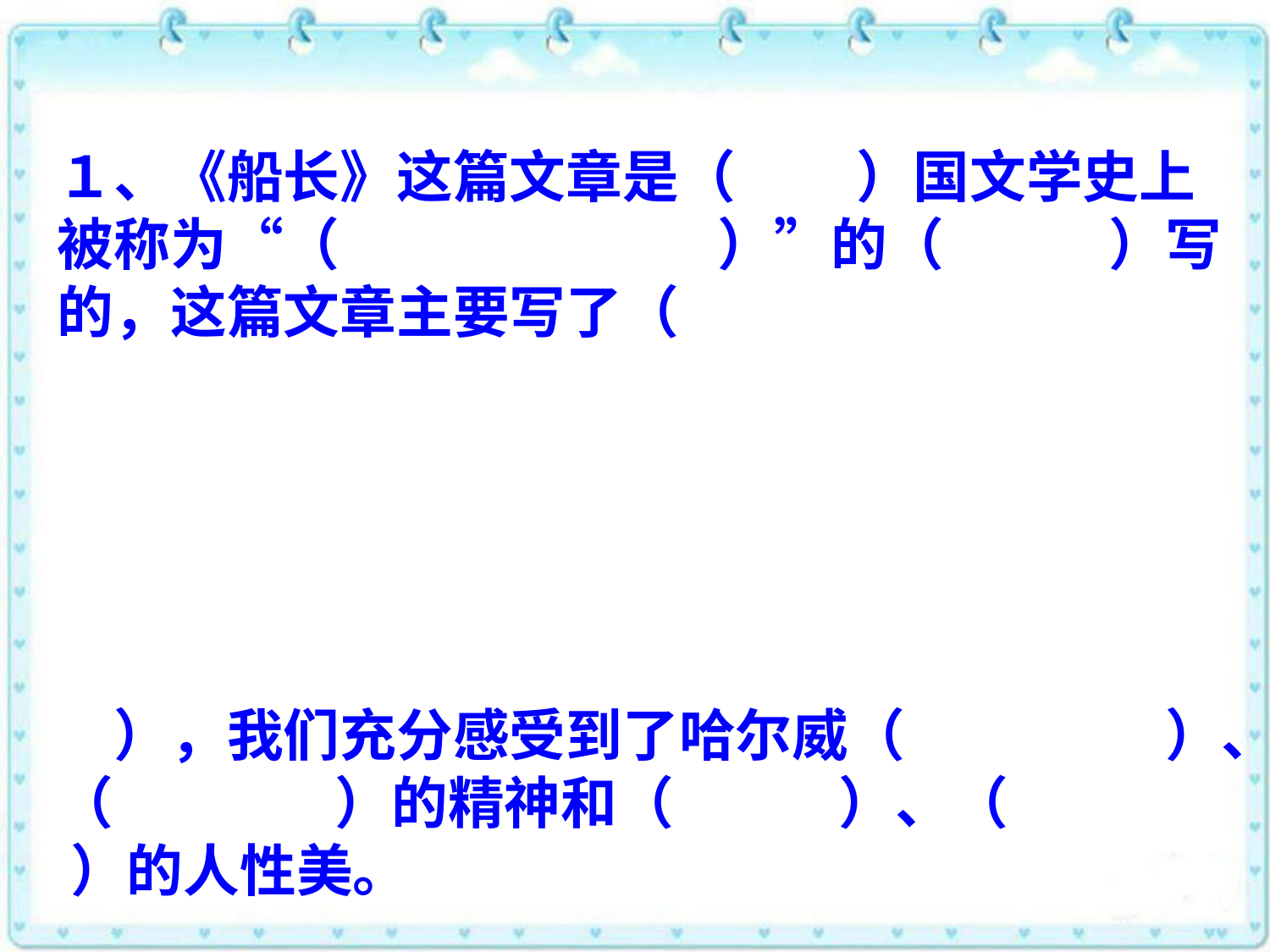

１、《船长》这篇文章是（     　）国文学史上被称为“（　　　　　   　）”的（　    　）写的，这篇文章主要写了（

　），我们充分感受到了哈尔威（　　       　）、（　　　    ）的精神和（　    　）、（　　     ）的人性美。